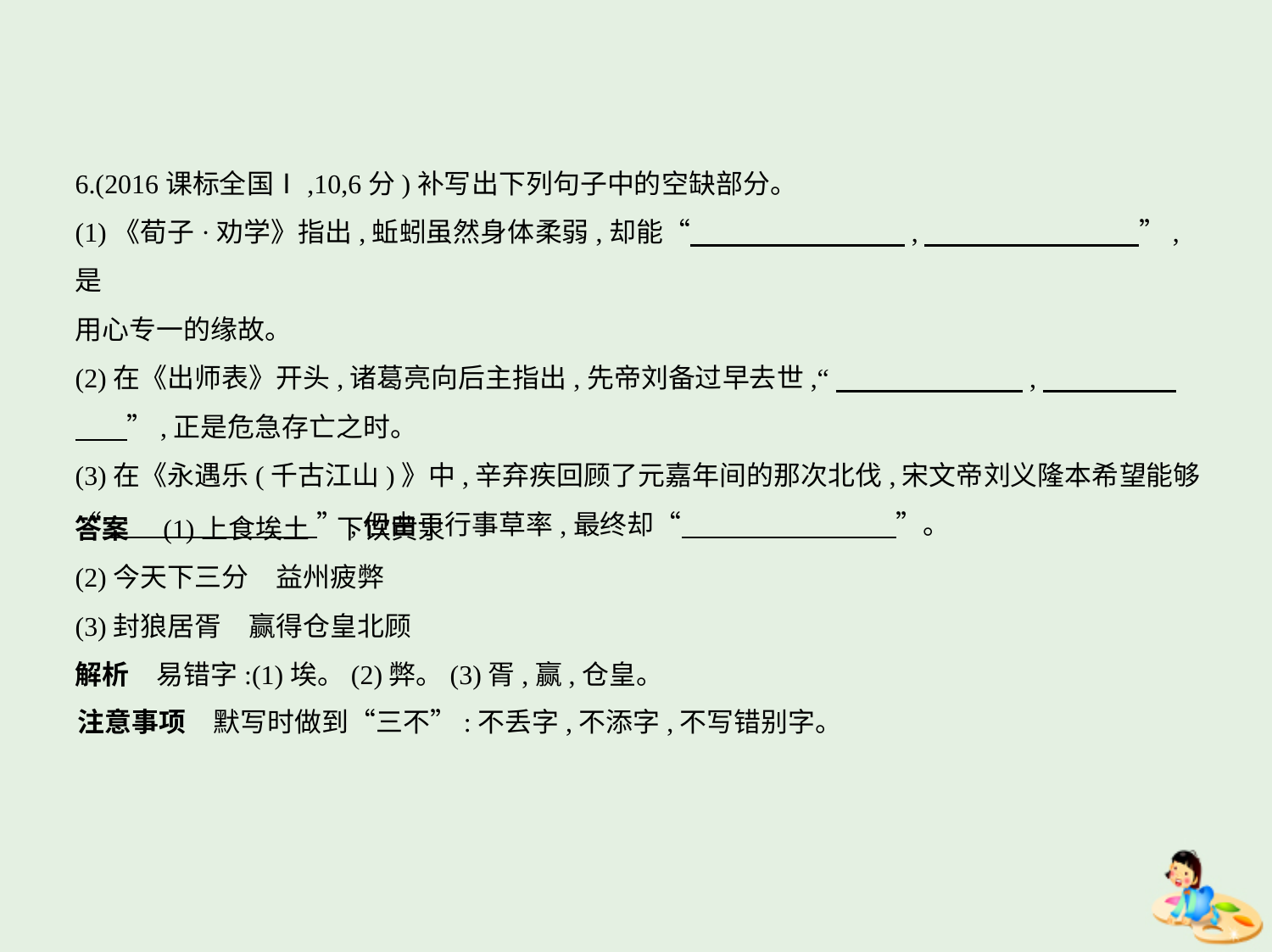

6.(2016课标全国Ⅰ,10,6分)补写出下列句子中的空缺部分。
(1)《荀子·劝学》指出,蚯蚓虽然身体柔弱,却能“　　　　　　　    ,　　　　　　　    ”,是
用心专一的缘故。
(2)在《出师表》开头,诸葛亮向后主指出,先帝刘备过早去世,“　　　　　　    ,　　　　    
　    ”,正是危急存亡之时。
(3)在《永遇乐(千古江山)》中,辛弃疾回顾了元嘉年间的那次北伐,宋文帝刘义隆本希望能够
“　　　　　　　    ”,但由于行事草率,最终却“　　　　　　　    ”。
答案　(1)上食埃土　下饮黄泉
(2)今天下三分　益州疲弊
(3)封狼居胥　赢得仓皇北顾
解析　易错字:(1)埃。(2)弊。(3)胥,赢,仓皇。
注意事项　默写时做到“三不”:不丢字,不添字,不写错别字。